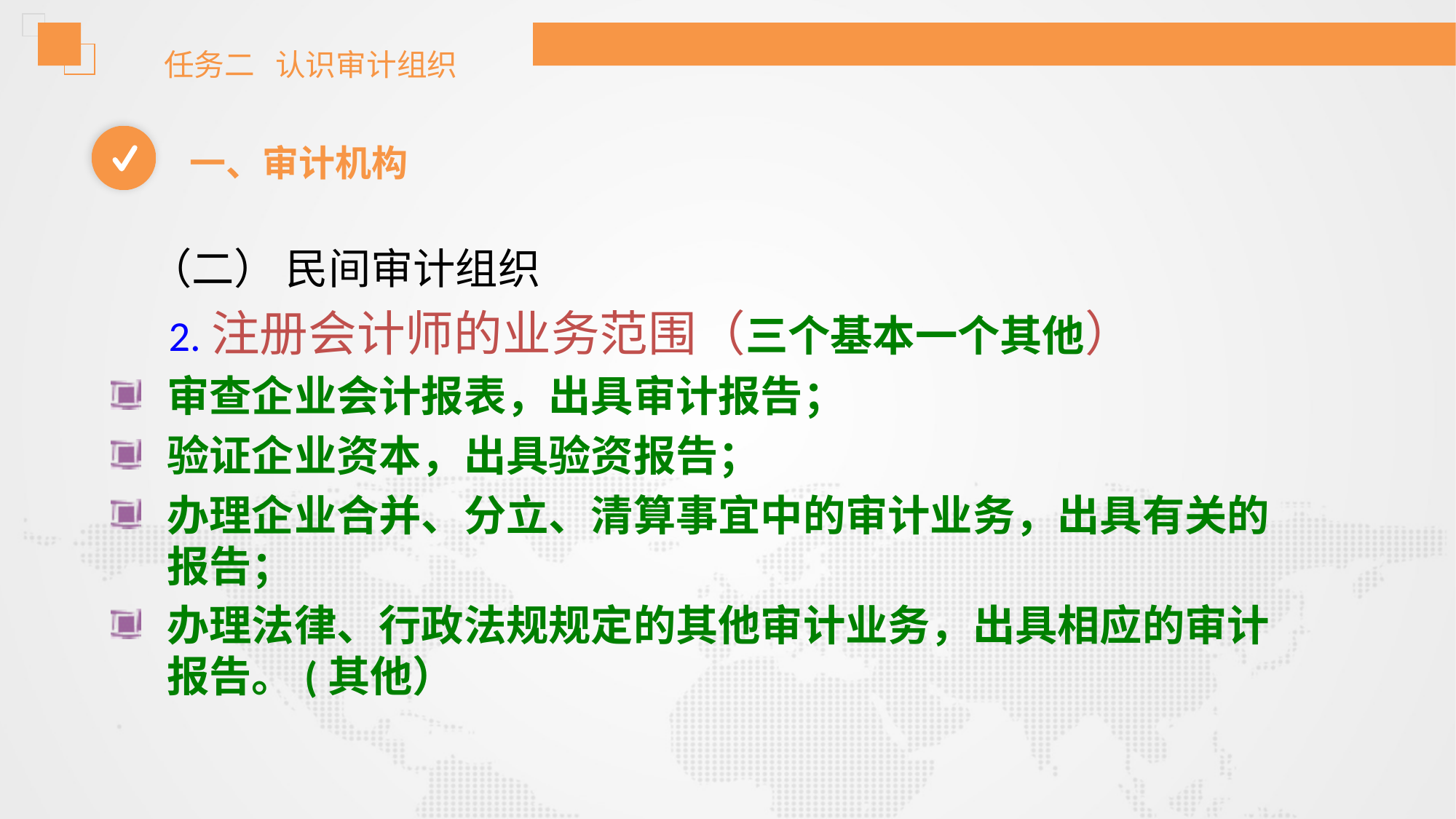

任务二   认识审计组织

一、审计机构

   （二） 民间审计组织
      2.注册会计师的业务范围（三个基本一个其他）
审查企业会计报表，出具审计报告；
验证企业资本，出具验资报告；
办理企业合并、分立、清算事宜中的审计业务，出具有关的报告；
办理法律、行政法规规定的其他审计业务，出具相应的审计报告。(其他）